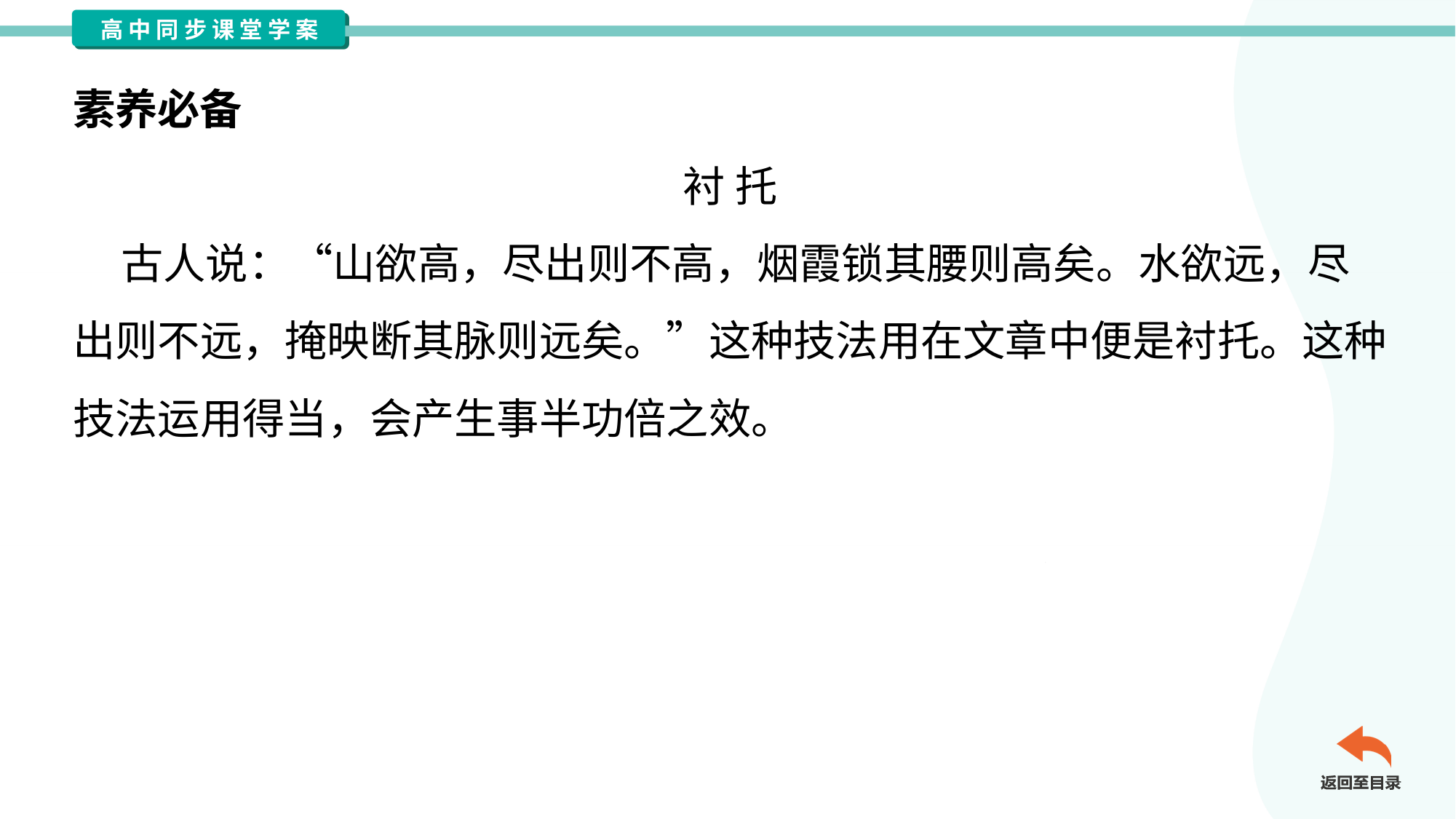

素养必备
衬 托
    古人说：“山欲高，尽出则不高，烟霞锁其腰则高矣。水欲远，尽
出则不远，掩映断其脉则远矣。”这种技法用在文章中便是衬托。这种
技法运用得当，会产生事半功倍之效。